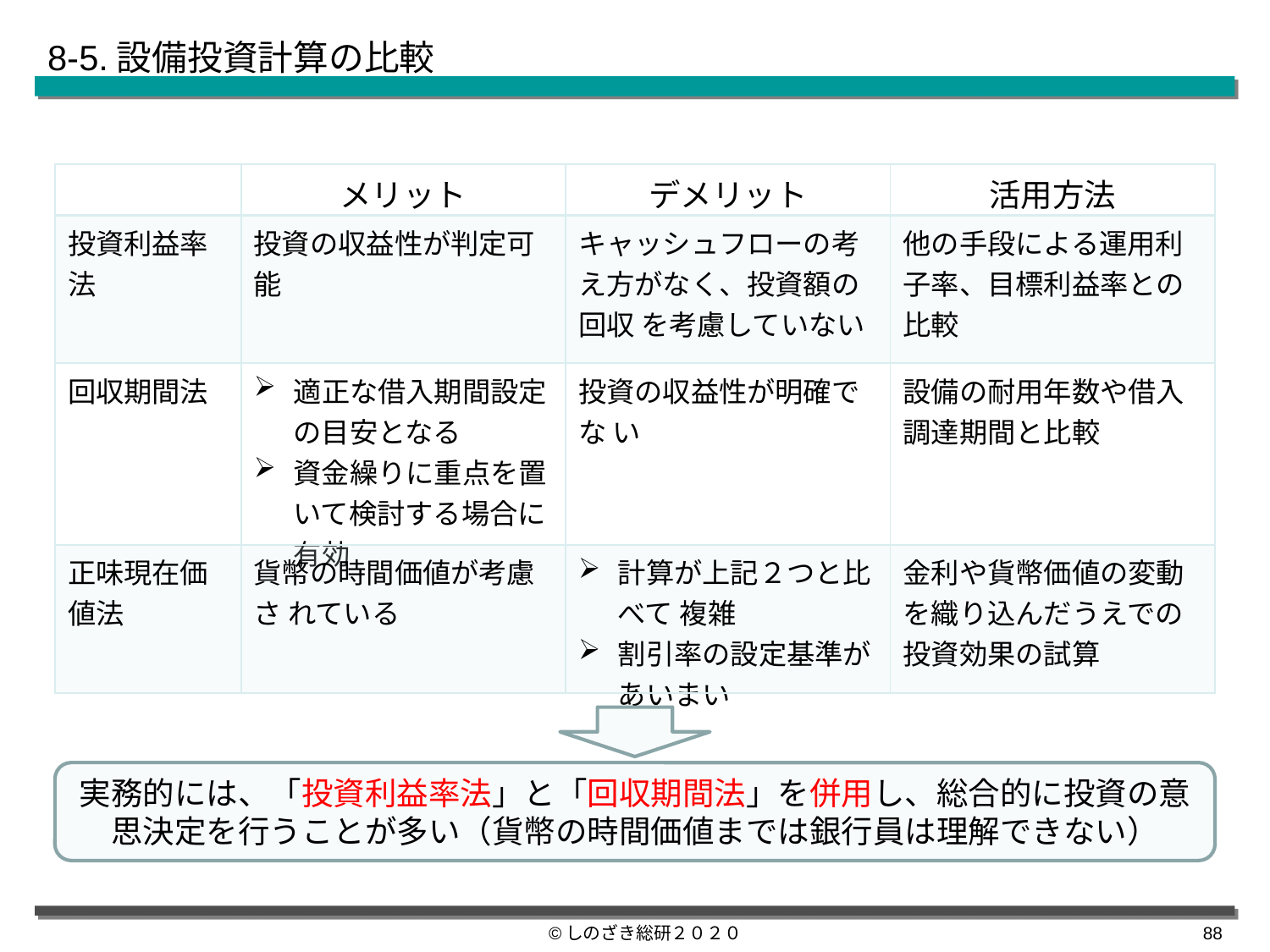

8-5.設備投資計算の比較
|  | メリット | デメリット | 活用方法 |
| --- | --- | --- | --- |
| 投資利益率法 | 投資の収益性が判定可能 | キャッシュフローの考え方がなく、投資額の回収 を考慮していない | 他の手段による運用利子率、目標利益率との比較 |
| 回収期間法 | 適正な借入期間設定の目安となる 資金繰りに重点を置いて検討する場合に有効 | 投資の収益性が明確でな い | 設備の耐用年数や借入調達期間と比較 |
| 正味現在価値法 | 貨幣の時間価値が考慮さ れている | 計算が上記２つと比べて 複雑 割引率の設定基準があいまい | 金利や貨幣価値の変動を織り込んだうえでの投資効果の試算 |

実務的には、「投資利益率法」と「回収期間法」を併用し、総合的に投資の意思決定を行うことが多い（貨幣の時間価値までは銀行員は理解できない）
©しのざき総研２０２０
88